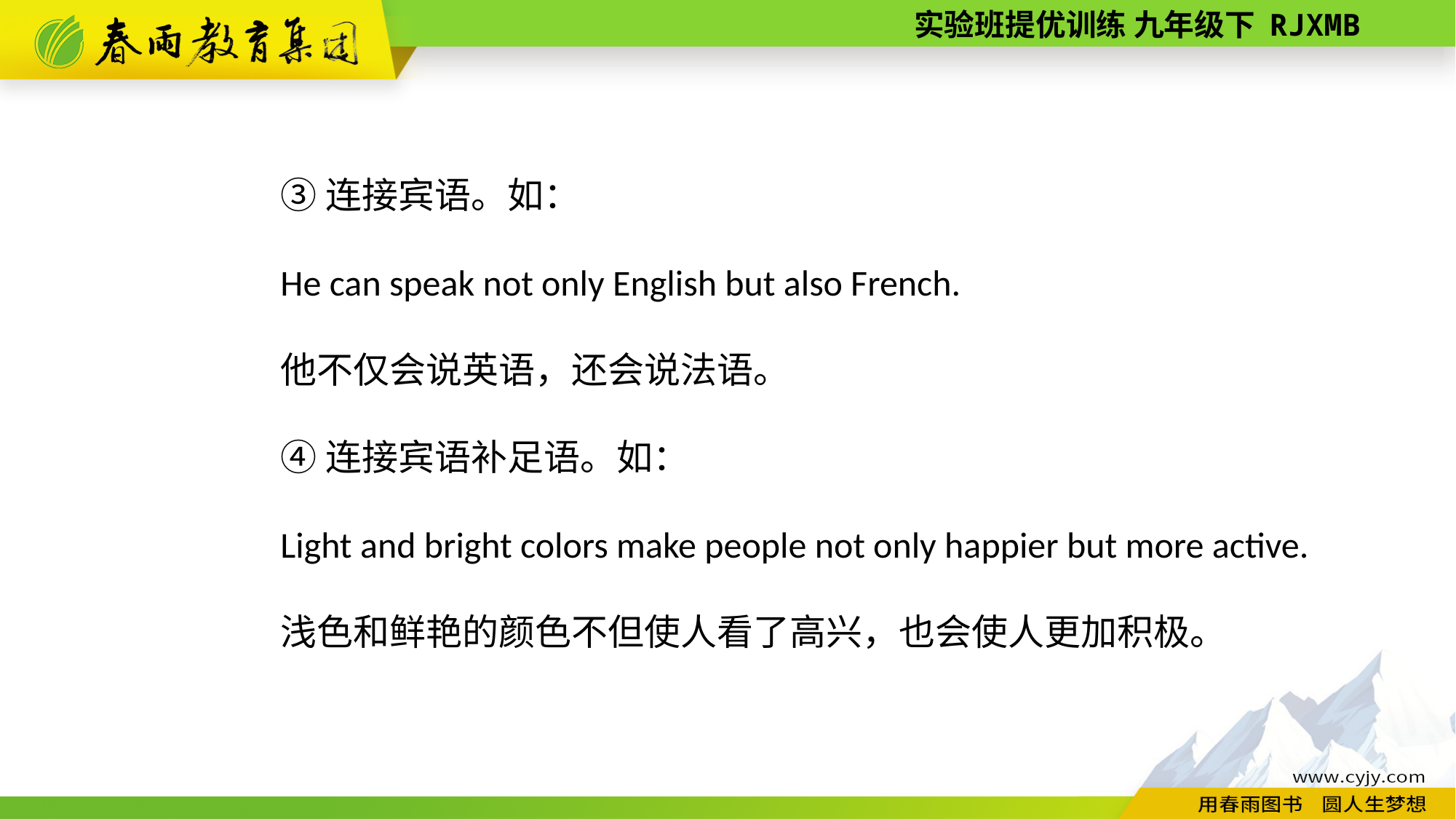

③连接宾语。如：
He can speak not only English but also French.
他不仅会说英语，还会说法语。
④连接宾语补足语。如：
Light and bright colors make people not only happier but more active.
浅色和鲜艳的颜色不但使人看了高兴，也会使人更加积极。